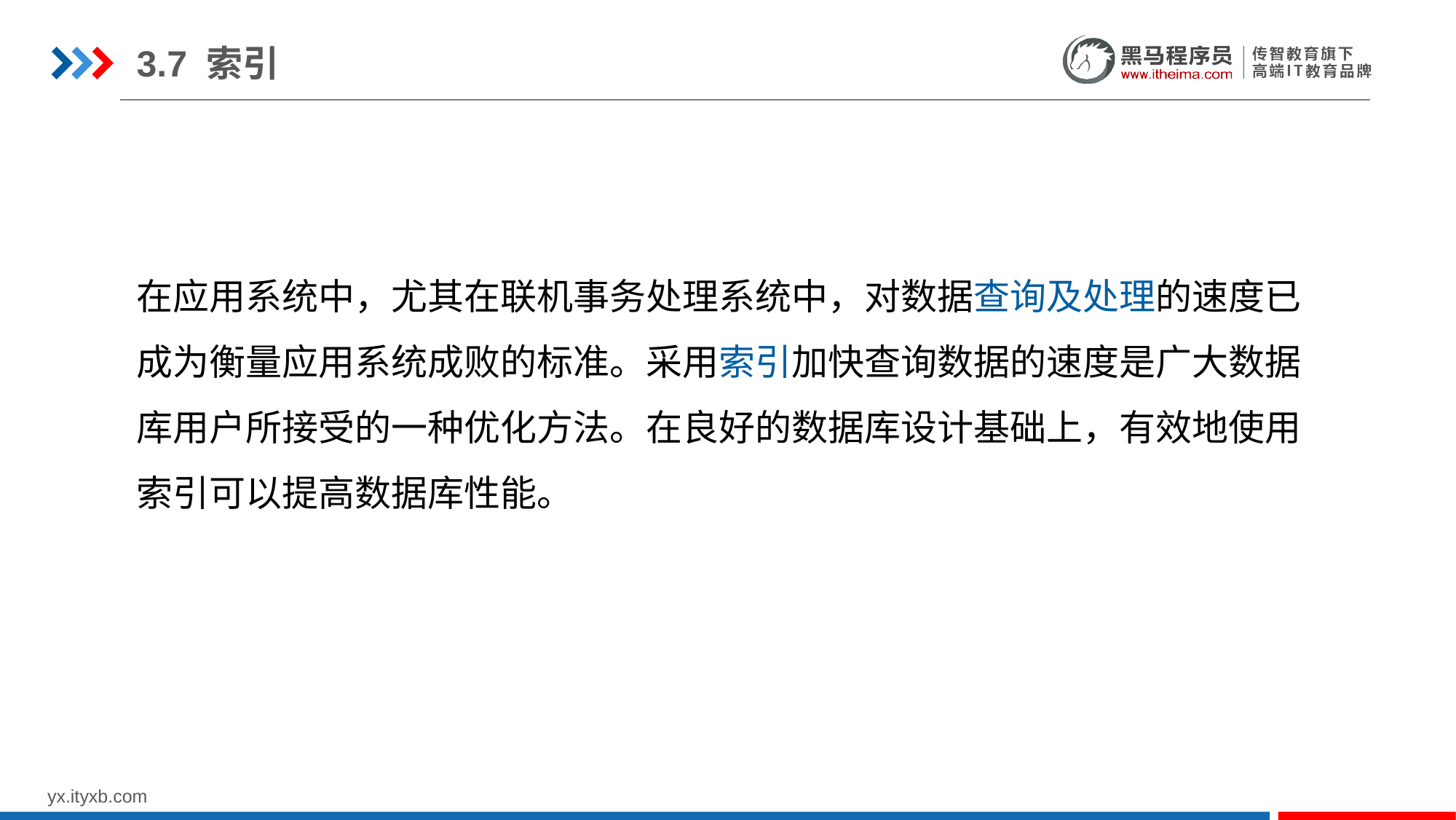

3.7 索引
在应用系统中，尤其在联机事务处理系统中，对数据查询及处理的速度已成为衡量应用系统成败的标准。采用索引加快查询数据的速度是广大数据库用户所接受的一种优化方法。在良好的数据库设计基础上，有效地使用索引可以提高数据库性能。